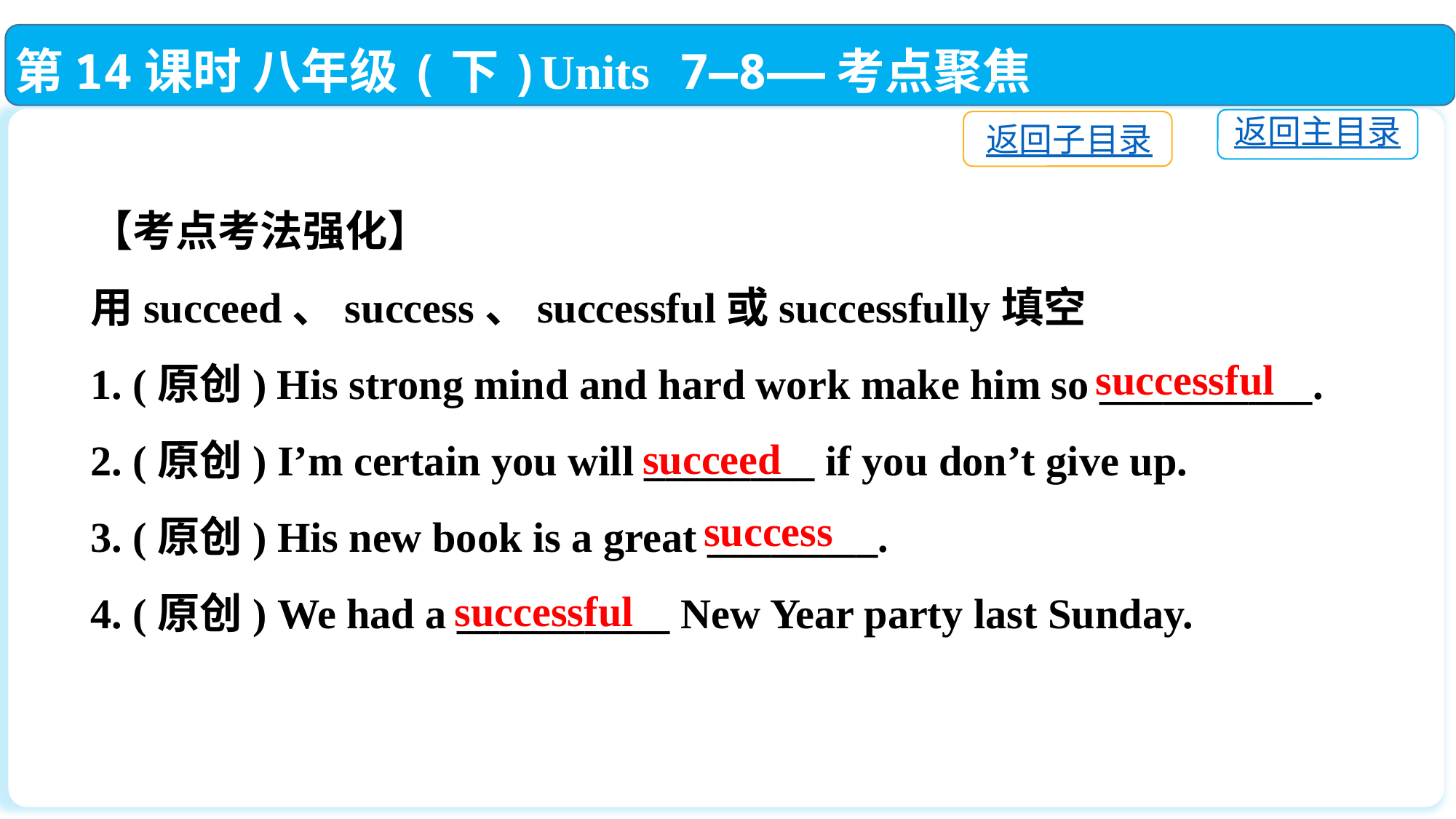

第14课时 八年级(下)Units 7—8——考点聚焦

返回主目录

返回子目录
【考点考法强化】
用succeed、success、successful或successfully填空
1. (原创) His strong mind and hard work make him so __________.
2. (原创) I’m certain you will ________ if you don’t give up.
3. (原创) His new book is a great ________.
4. (原创) We had a __________ New Year party last Sunday.
successful
succeed
success
successful